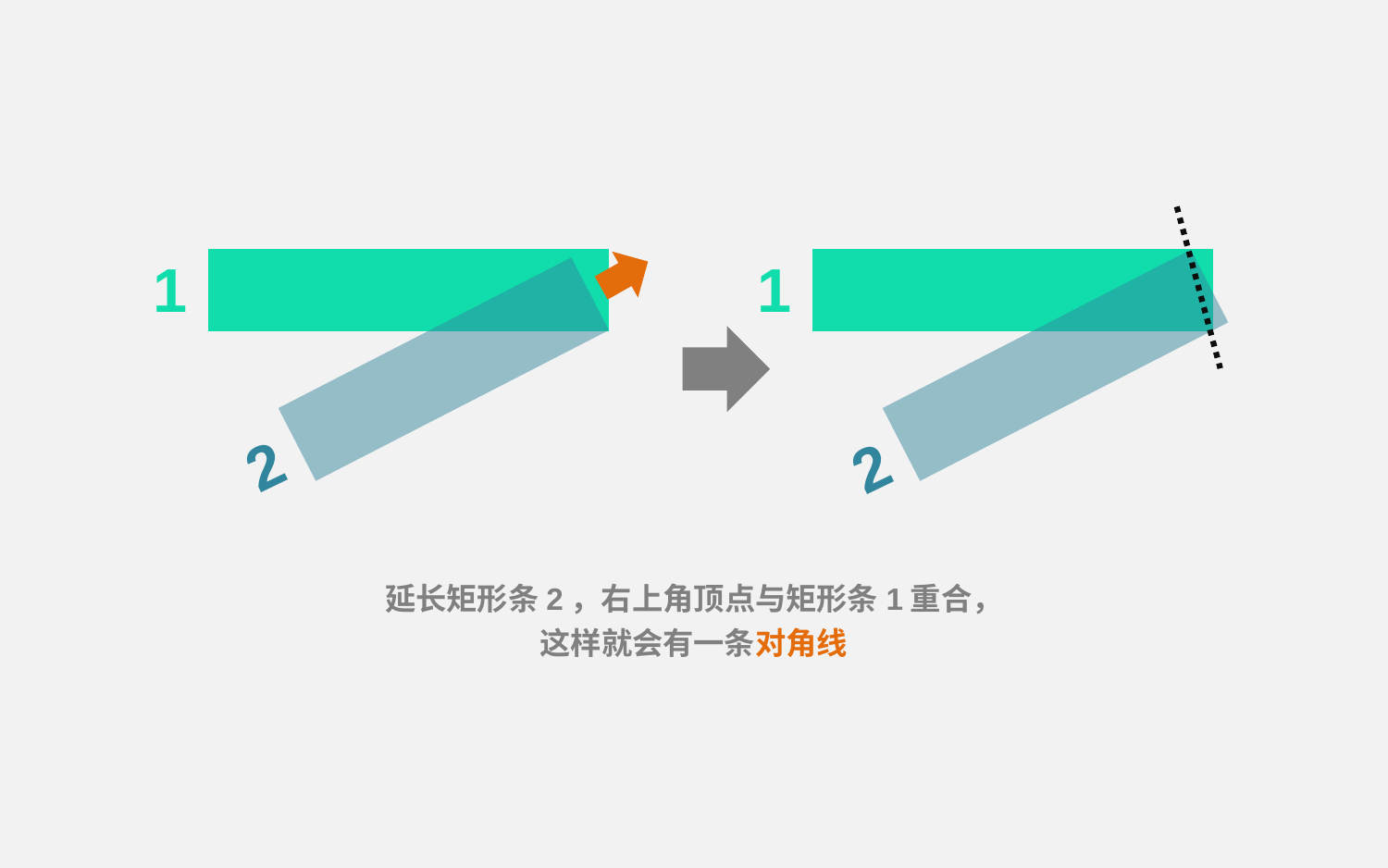

1
1
1

2
2
延长矩形条2，右上角顶点与矩形条1重合，
这样就会有一条对角线